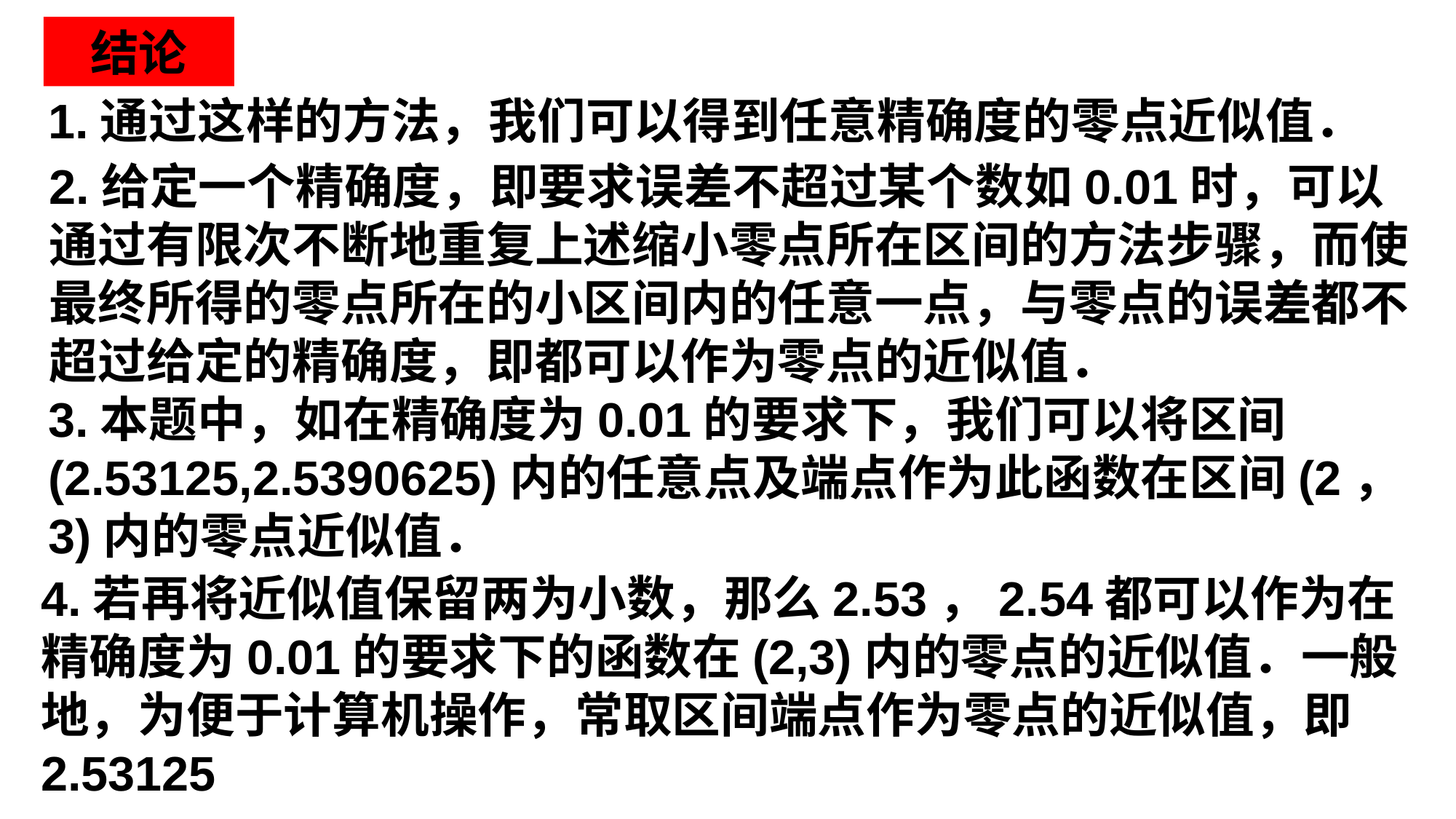

结论
1.通过这样的方法，我们可以得到任意精确度的零点近似值．
2.给定一个精确度，即要求误差不超过某个数如0.01时，可以通过有限次不断地重复上述缩小零点所在区间的方法步骤，而使最终所得的零点所在的小区间内的任意一点，与零点的误差都不超过给定的精确度，即都可以作为零点的近似值．
3.本题中，如在精确度为0.01的要求下，我们可以将区间(2.53125,2.5390625)内的任意点及端点作为此函数在区间(2，3)内的零点近似值．
4.若再将近似值保留两为小数，那么2.53，2.54都可以作为在精确度为0.01的要求下的函数在(2,3)内的零点的近似值．一般地，为便于计算机操作，常取区间端点作为零点的近似值，即2.53125